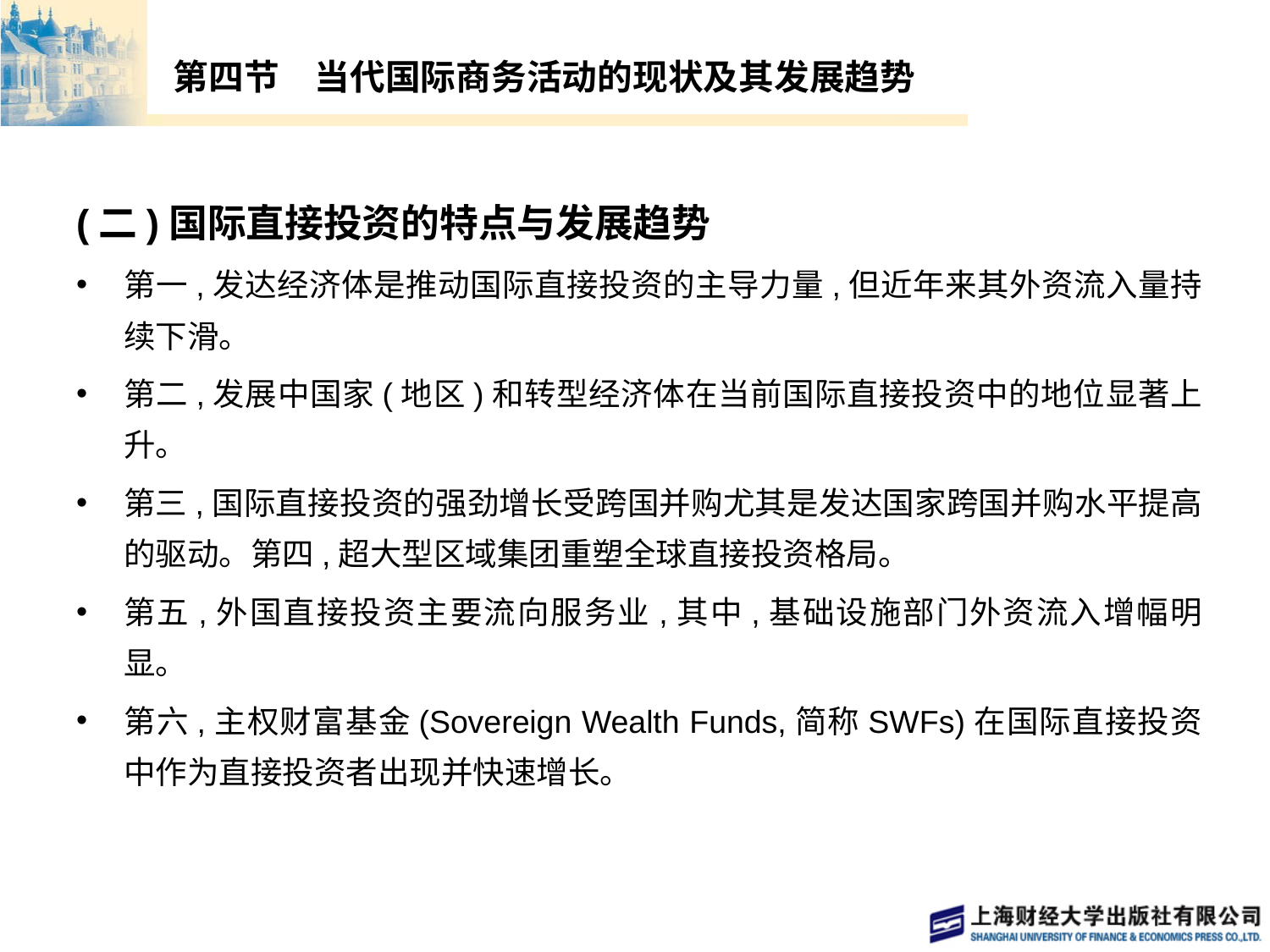

# 第四节　当代国际商务活动的现状及其发展趋势
(二)国际直接投资的特点与发展趋势
第一,发达经济体是推动国际直接投资的主导力量,但近年来其外资流入量持续下滑。
第二,发展中国家(地区)和转型经济体在当前国际直接投资中的地位显著上升。
第三,国际直接投资的强劲增长受跨国并购尤其是发达国家跨国并购水平提高的驱动。第四,超大型区域集团重塑全球直接投资格局。
第五,外国直接投资主要流向服务业,其中,基础设施部门外资流入增幅明显。
第六,主权财富基金(Sovereign Wealth Funds,简称SWFs)在国际直接投资中作为直接投资者出现并快速增长。